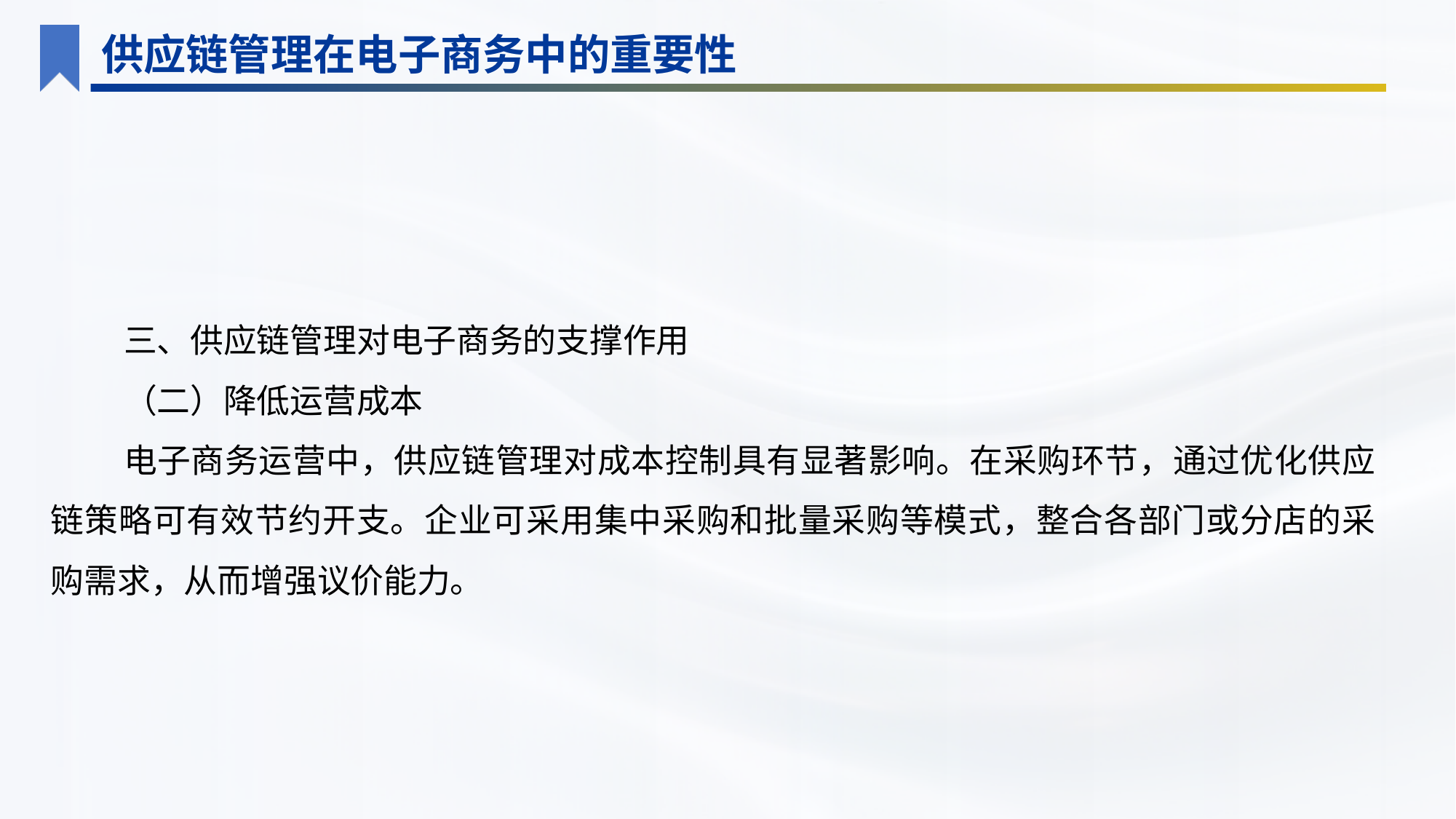

供应链管理在电子商务中的重要性
三、供应链管理对电子商务的支撑作用
（二）降低运营成本
电子商务运营中，供应链管理对成本控制具有显著影响。在采购环节，通过优化供应链策略可有效节约开支。企业可采用集中采购和批量采购等模式，整合各部门或分店的采购需求，从而增强议价能力。